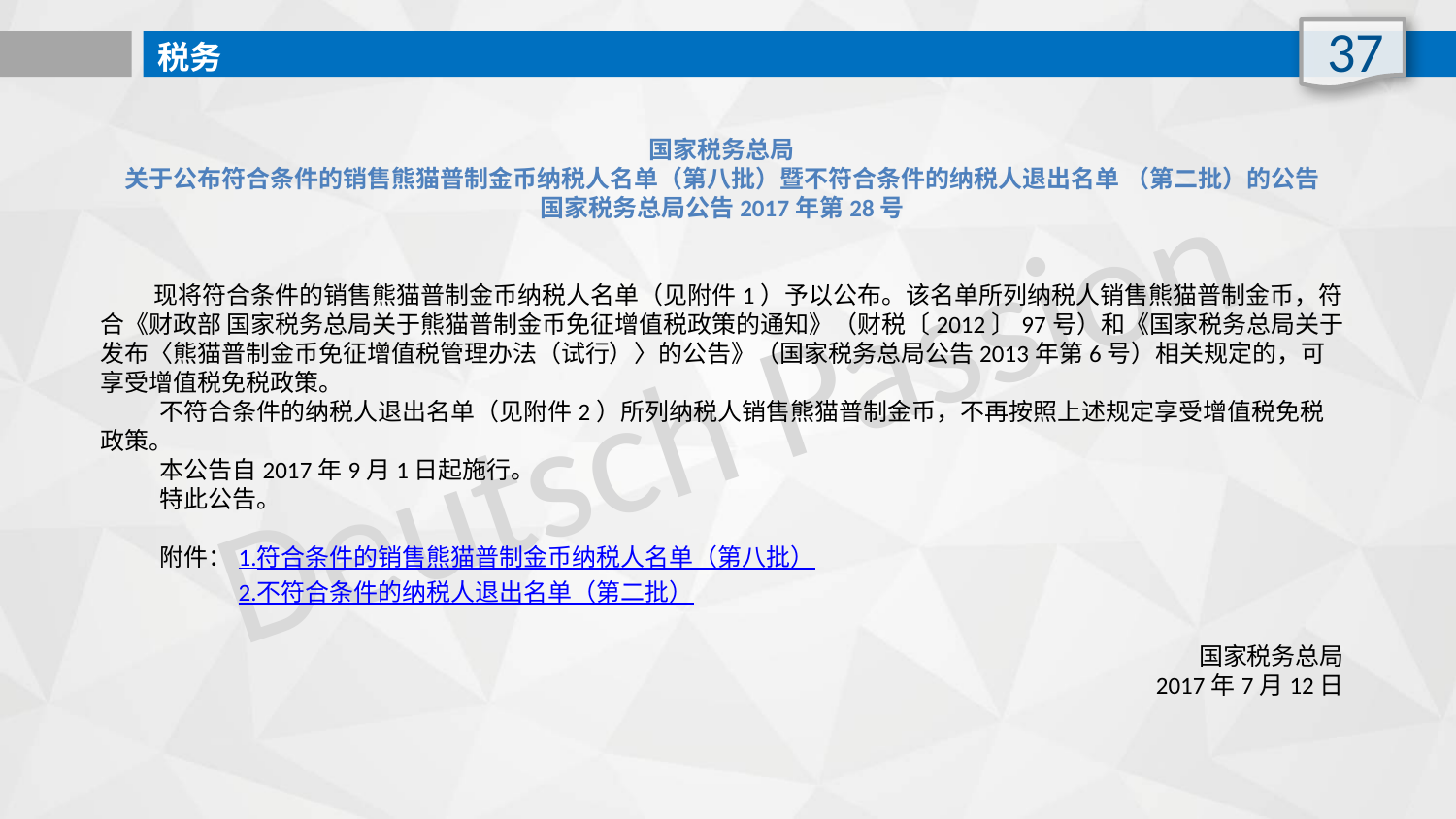

37

税务

国家税务总局
关于公布符合条件的销售熊猫普制金币纳税人名单（第八批）暨不符合条件的纳税人退出名单 （第二批）的公告
国家税务总局公告2017年第28号

　 　现将符合条件的销售熊猫普制金币纳税人名单（见附件1）予以公布。该名单所列纳税人销售熊猫普制金币，符合《财政部 国家税务总局关于熊猫普制金币免征增值税政策的通知》（财税〔2012〕97号）和《国家税务总局关于发布〈熊猫普制金币免征增值税管理办法（试行）〉的公告》（国家税务总局公告2013年第6号）相关规定的，可享受增值税免税政策。
 　　不符合条件的纳税人退出名单（见附件2）所列纳税人销售熊猫普制金币，不再按照上述规定享受增值税免税政策。
 　　本公告自2017年9月1日起施行。
 　　特此公告。

 　　附件：1.符合条件的销售熊猫普制金币纳税人名单（第八批）
 　　　　　2.不符合条件的纳税人退出名单（第二批）

国家税务总局
2017年7月12日
Deutsch Passion